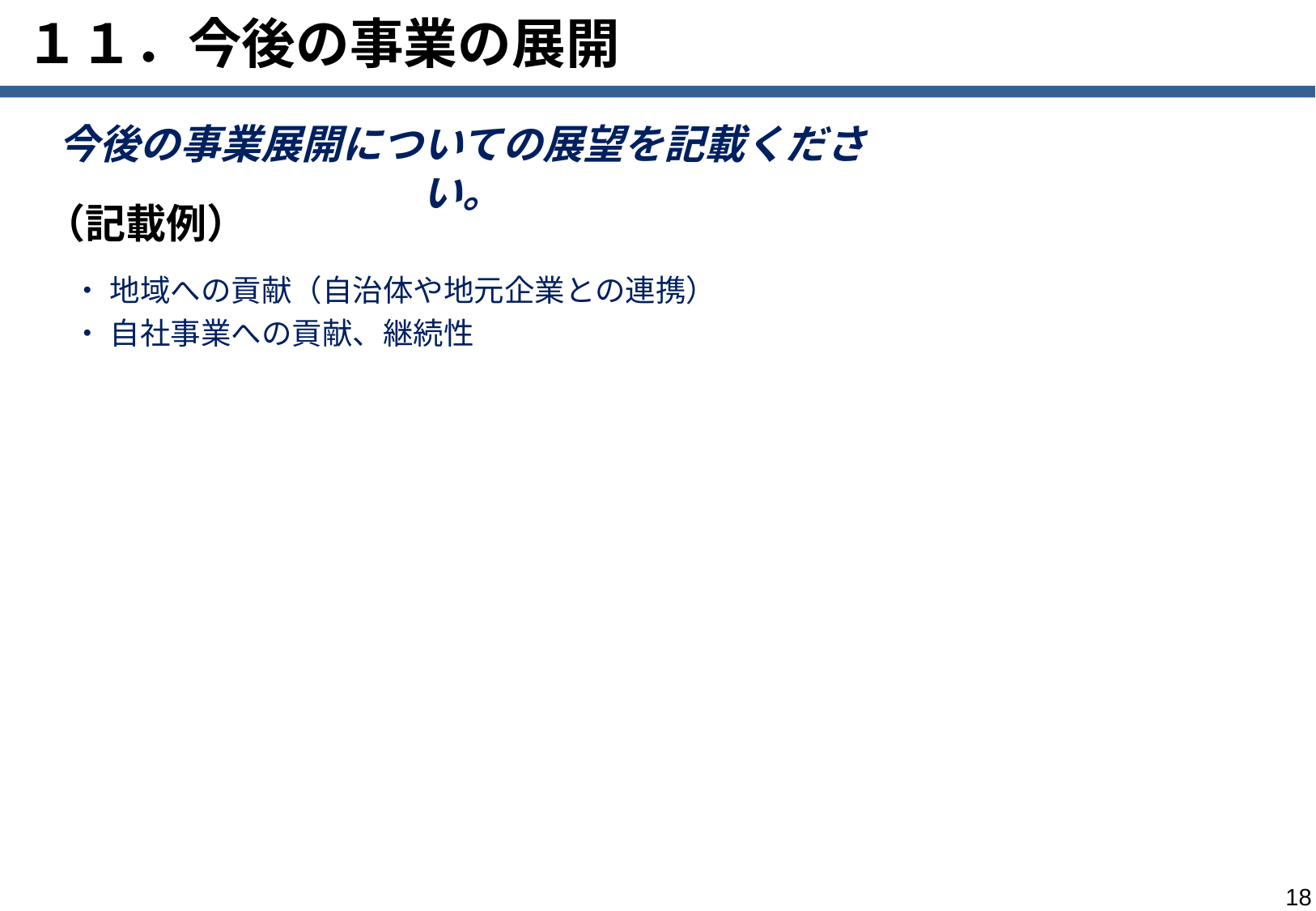

# １１．今後の事業の展開
今後の事業展開についての展望を記載ください。
（記載例）
・ 地域への貢献（自治体や地元企業との連携）
・ 自社事業への貢献、継続性
18